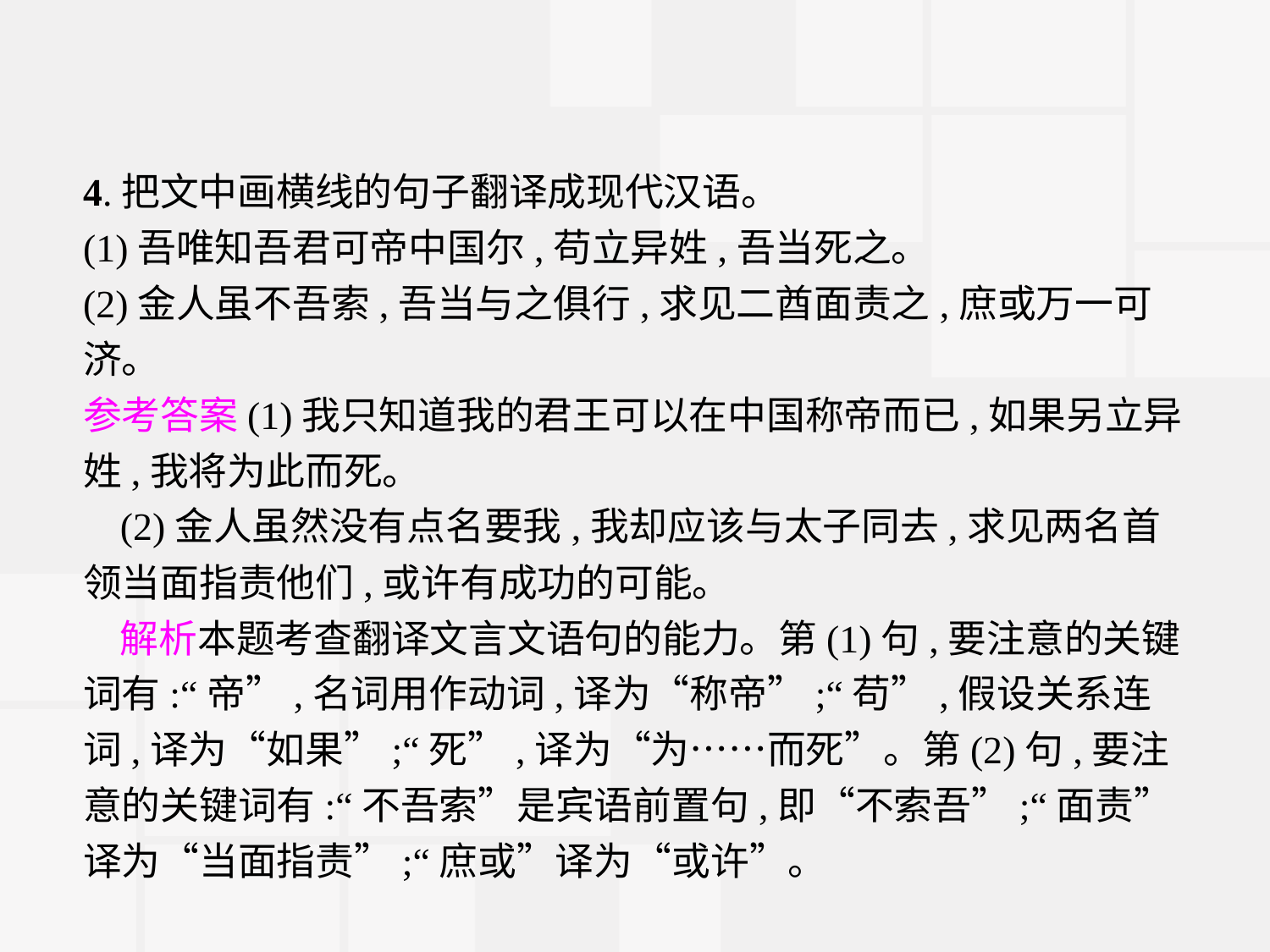

4.把文中画横线的句子翻译成现代汉语。
(1)吾唯知吾君可帝中国尔,苟立异姓,吾当死之。
(2)金人虽不吾索,吾当与之俱行,求见二酋面责之,庶或万一可济。
参考答案(1)我只知道我的君王可以在中国称帝而已,如果另立异姓,我将为此而死。
(2)金人虽然没有点名要我,我却应该与太子同去,求见两名首领当面指责他们,或许有成功的可能。
解析本题考查翻译文言文语句的能力。第(1)句,要注意的关键词有:“帝”,名词用作动词,译为“称帝”;“苟”,假设关系连词,译为“如果”;“死”,译为“为……而死”。第(2)句,要注意的关键词有:“不吾索”是宾语前置句,即“不索吾”;“面责”译为“当面指责”;“庶或”译为“或许”。